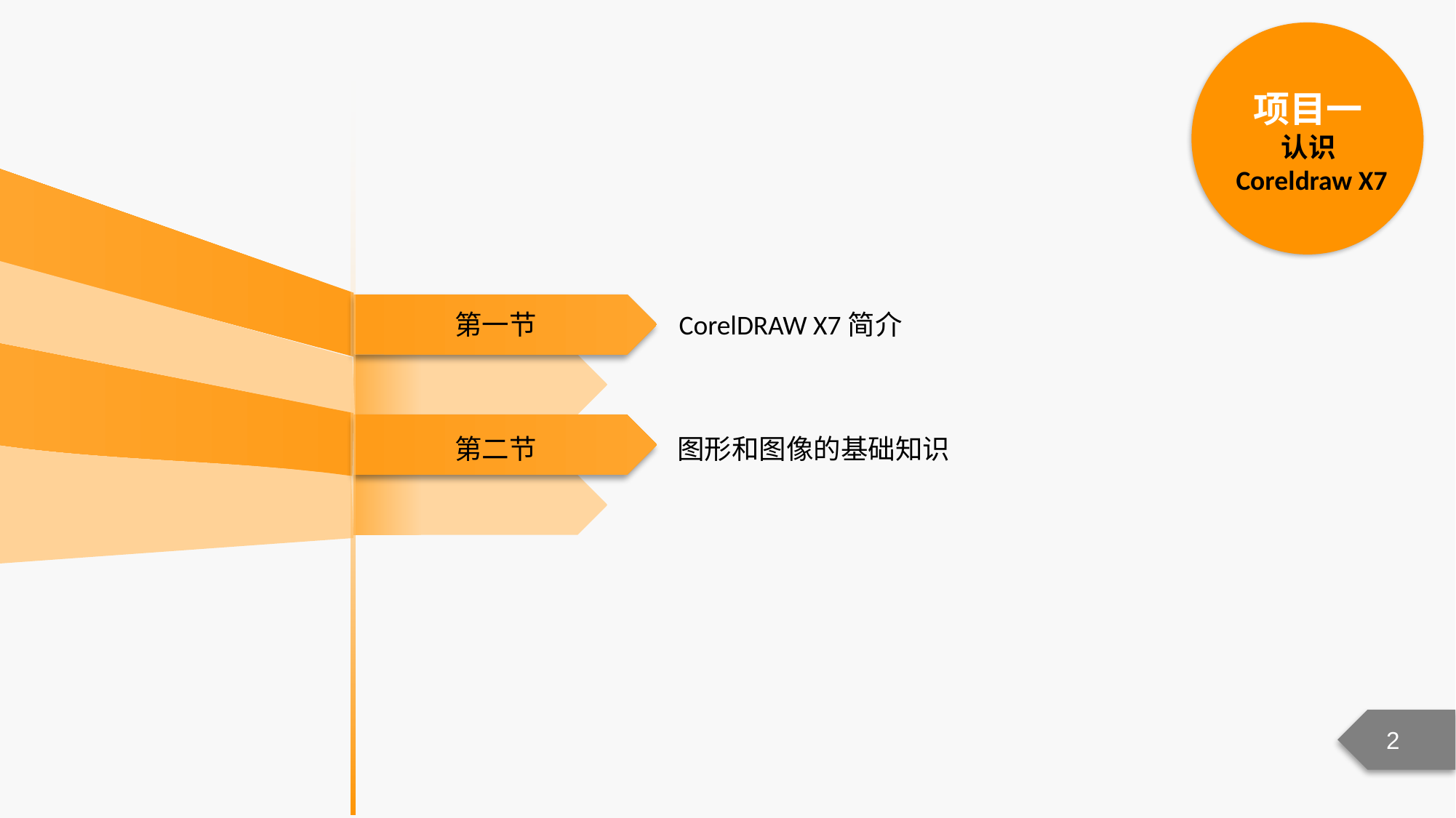

项目一
认识Coreldraw X7
第一节
CorelDRAW X7简介
第二节
图形和图像的基础知识